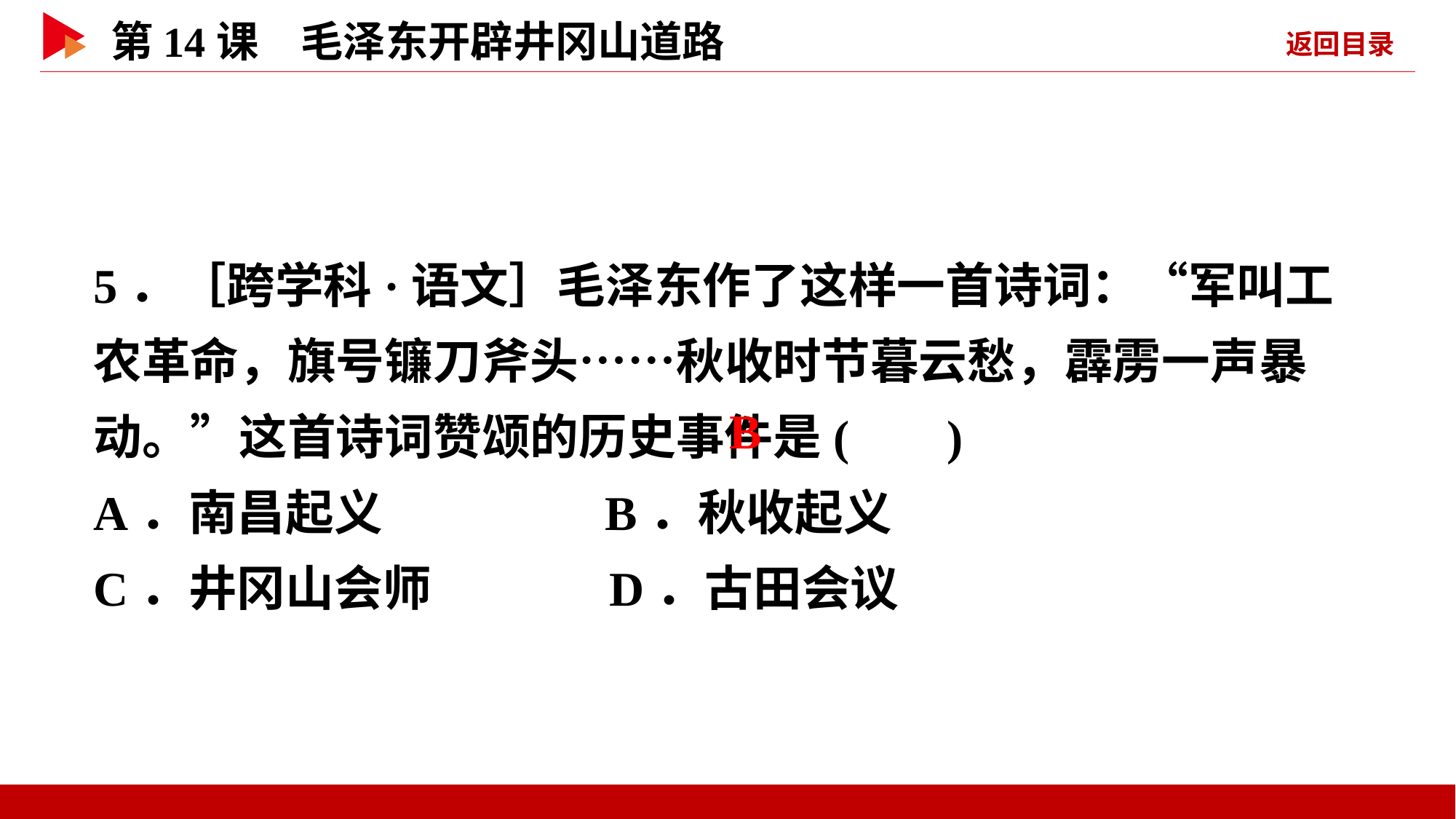

5．［跨学科·语文］毛泽东作了这样一首诗词：“军叫工农革命，旗号镰刀斧头……秋收时节暮云愁，霹雳一声暴动。”这首诗词赞颂的历史事件是(        )
A．南昌起义                   B．秋收起义
C．井冈山会师               D．古田会议
   B